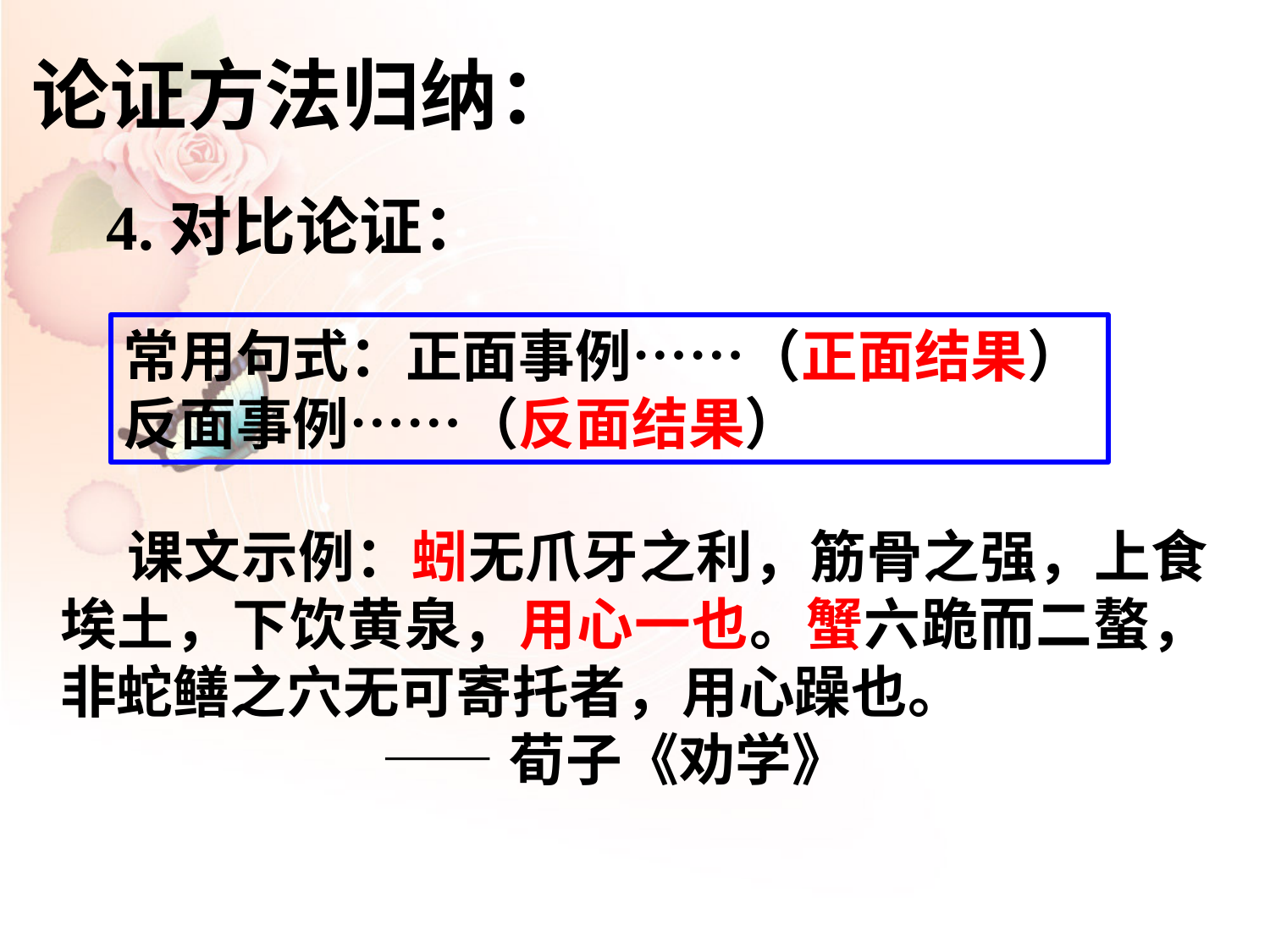

论证方法归纳：
4.对比论证：
常用句式：正面事例……（正面结果）反面事例……（反面结果）
    课文示例：蚓无爪牙之利，筋骨之强，上食埃土，下饮黄泉，用心一也。蟹六跪而二螯，非蛇鳝之穴无可寄托者，用心躁也。
                         ——荀子《劝学》